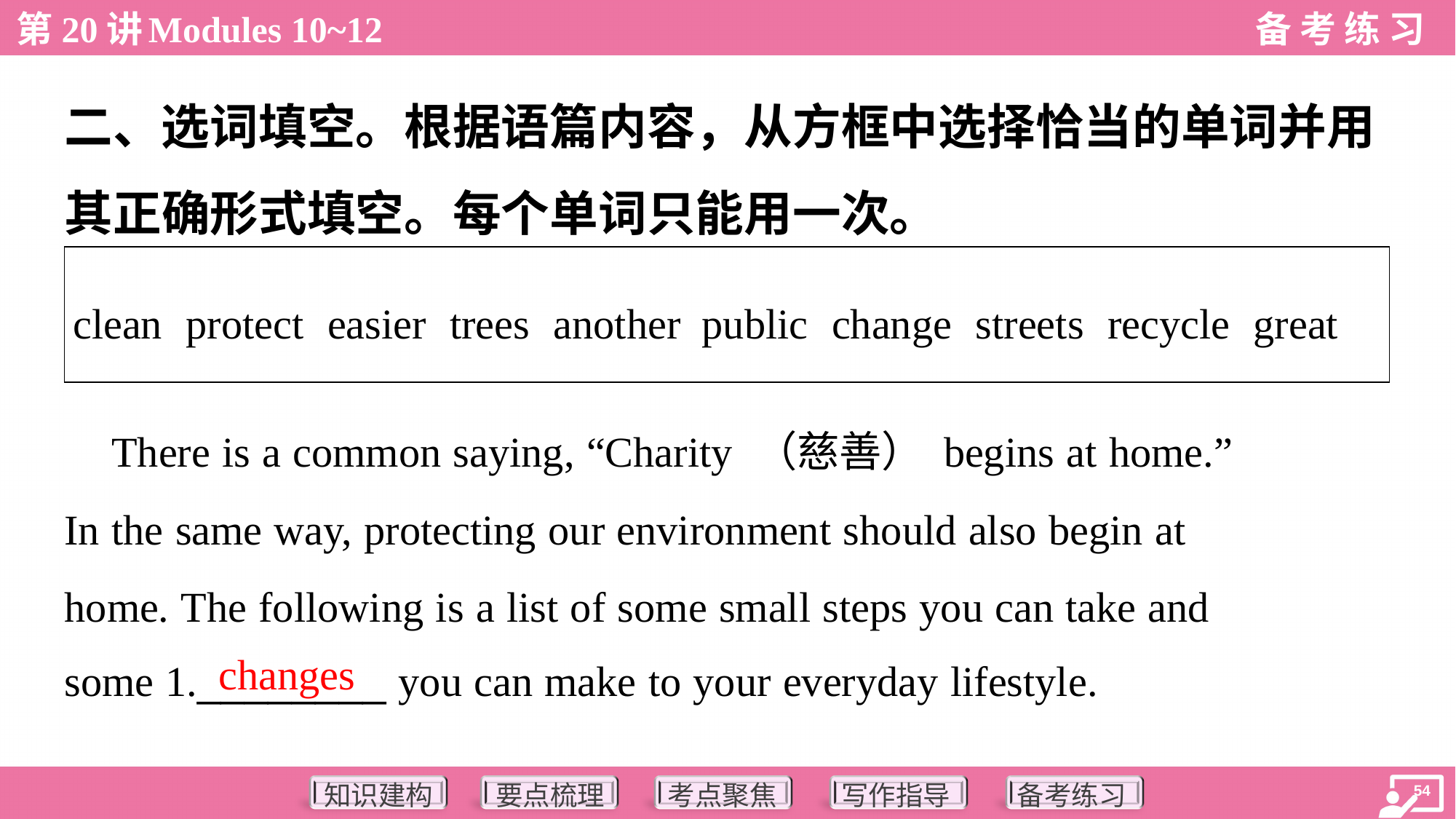

二、选词填空。根据语篇内容，从方框中选择恰当的单词并用
其正确形式填空。每个单词只能用一次。
| clean protect easier trees another public change streets recycle great |
| --- |
    There is a common saying, “Charity （慈善） begins at home.”
In the same way, protecting our environment should also begin at
home. The following is a list of some small steps you can take and
some 1.________ you can make to your everyday lifestyle.
changes